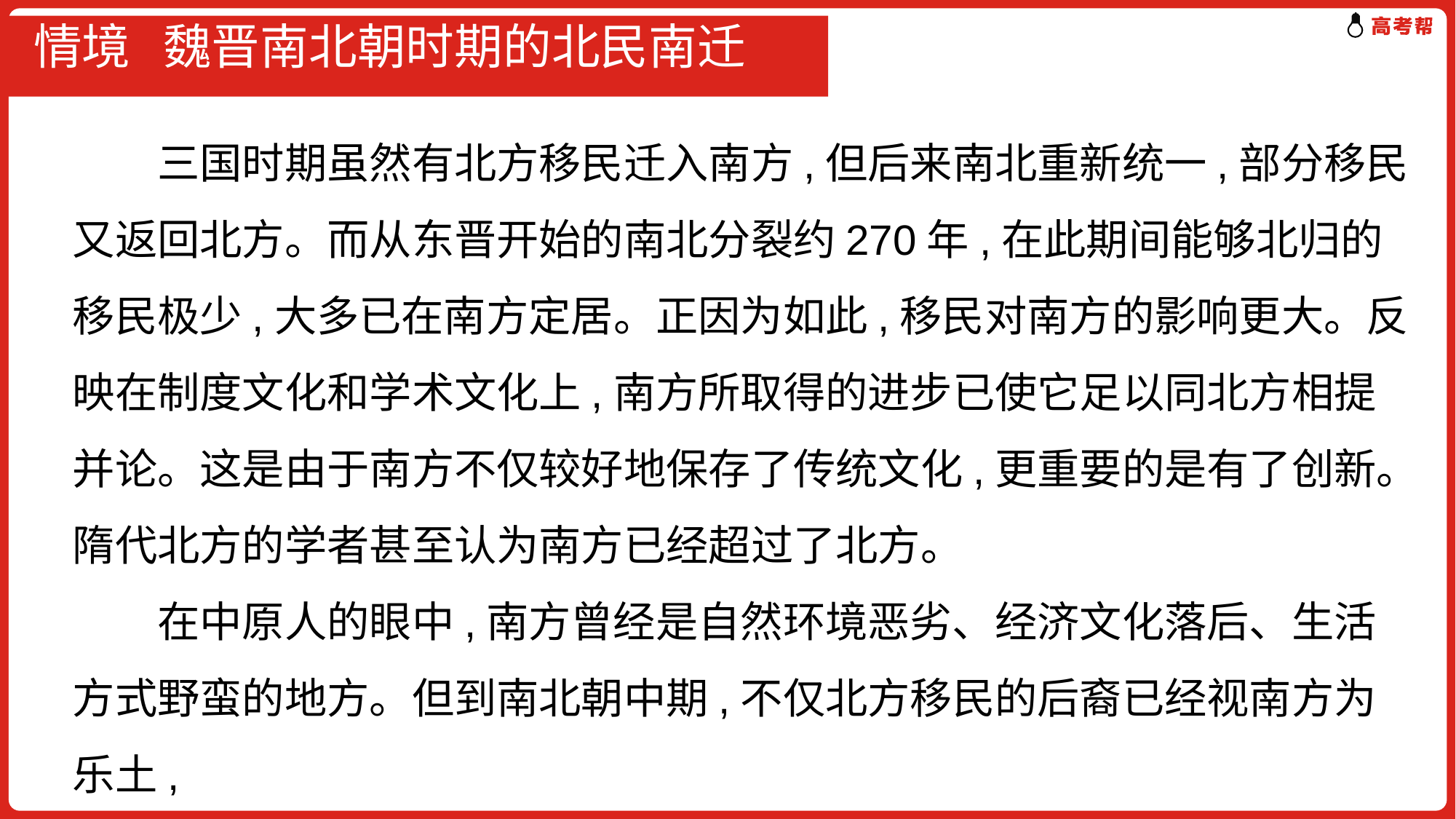

# 情境   魏晋南北朝时期的北民南迁
　　三国时期虽然有北方移民迁入南方,但后来南北重新统一,部分移民又返回北方。而从东晋开始的南北分裂约270年,在此期间能够北归的移民极少,大多已在南方定居。正因为如此,移民对南方的影响更大。反映在制度文化和学术文化上,南方所取得的进步已使它足以同北方相提并论。这是由于南方不仅较好地保存了传统文化,更重要的是有了创新。隋代北方的学者甚至认为南方已经超过了北方。
　　在中原人的眼中,南方曾经是自然环境恶劣、经济文化落后、生活方式野蛮的地方。但到南北朝中期,不仅北方移民的后裔已经视南方为乐土,